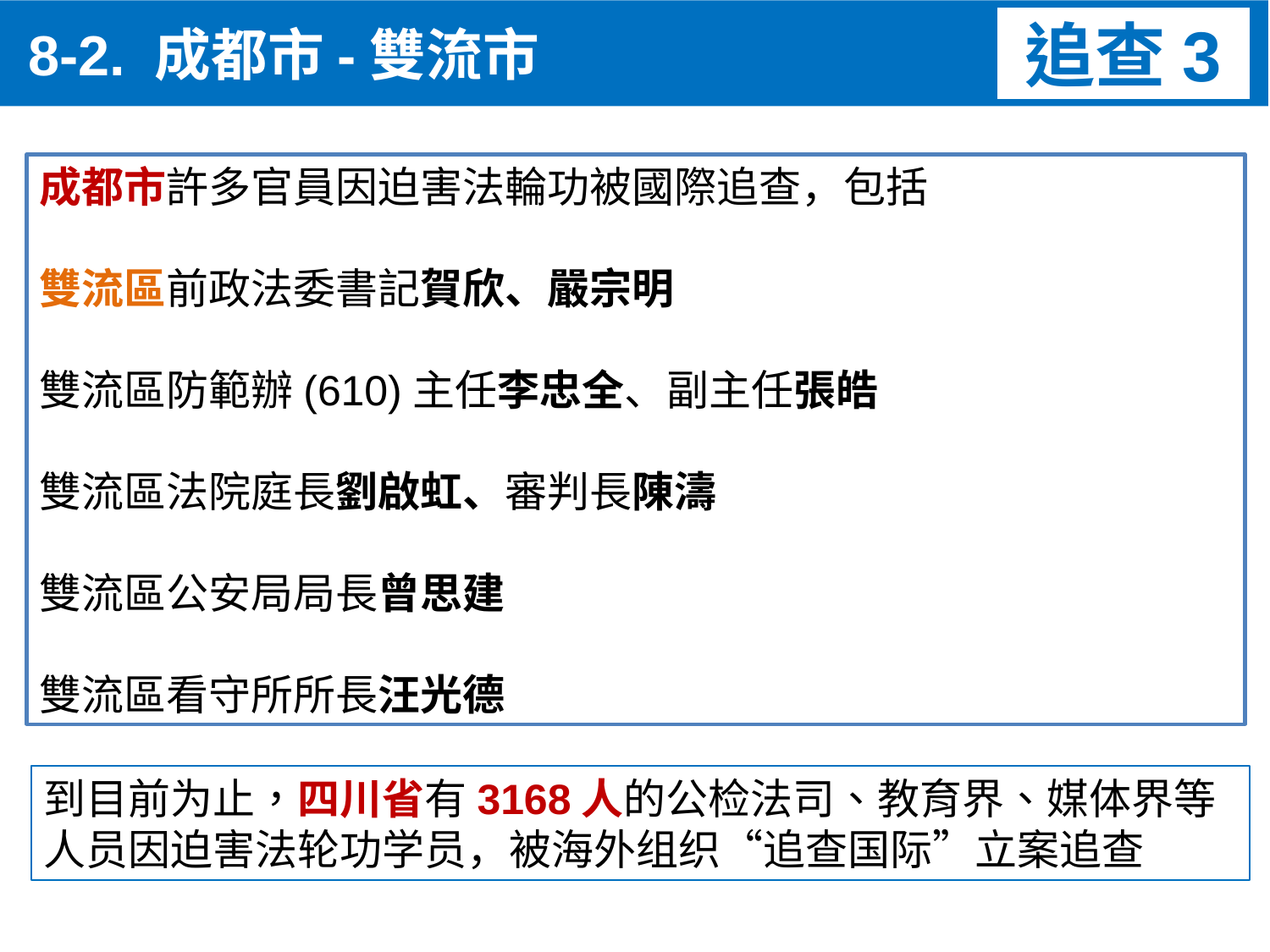

8-2. 成都市-雙流市
追查3
成都市許多官員因迫害法輪功被國際追查，包括

雙流區前政法委書記賀欣、嚴宗明

雙流區防範辦(610)主任李忠全、副主任張皓

雙流區法院庭長劉啟虹、審判長陳濤

雙流區公安局局長曾思建

雙流區看守所所長汪光德
到目前为止，四川省有3168人的公检法司、教育界、媒体界等人员因迫害法轮功学员，被海外组织“追查国际”立案追查